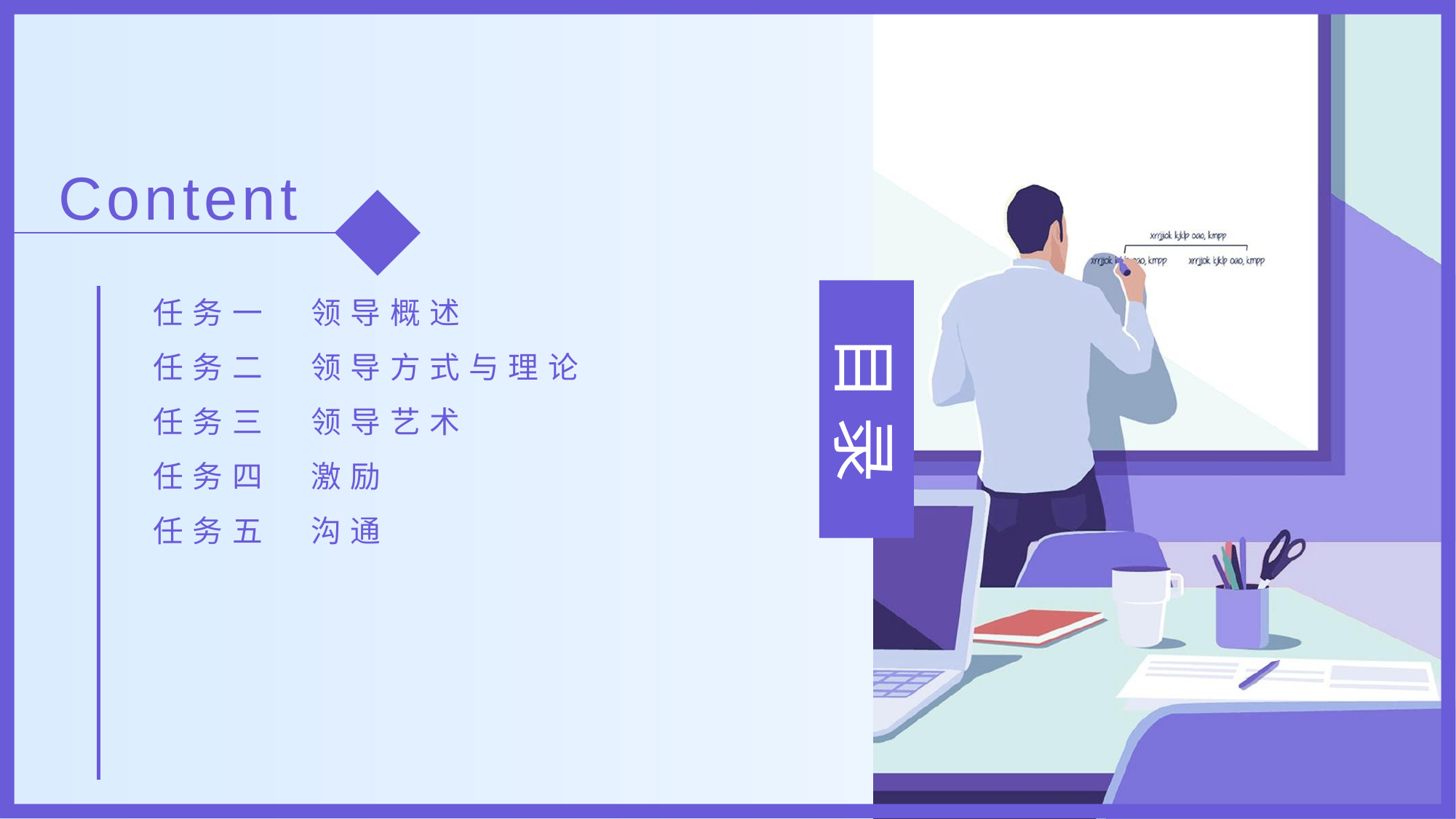

Content

任务一　领导概述
任务二　领导方式与理论
任务三　领导艺术
任务四　激励
任务五　沟通
目 录